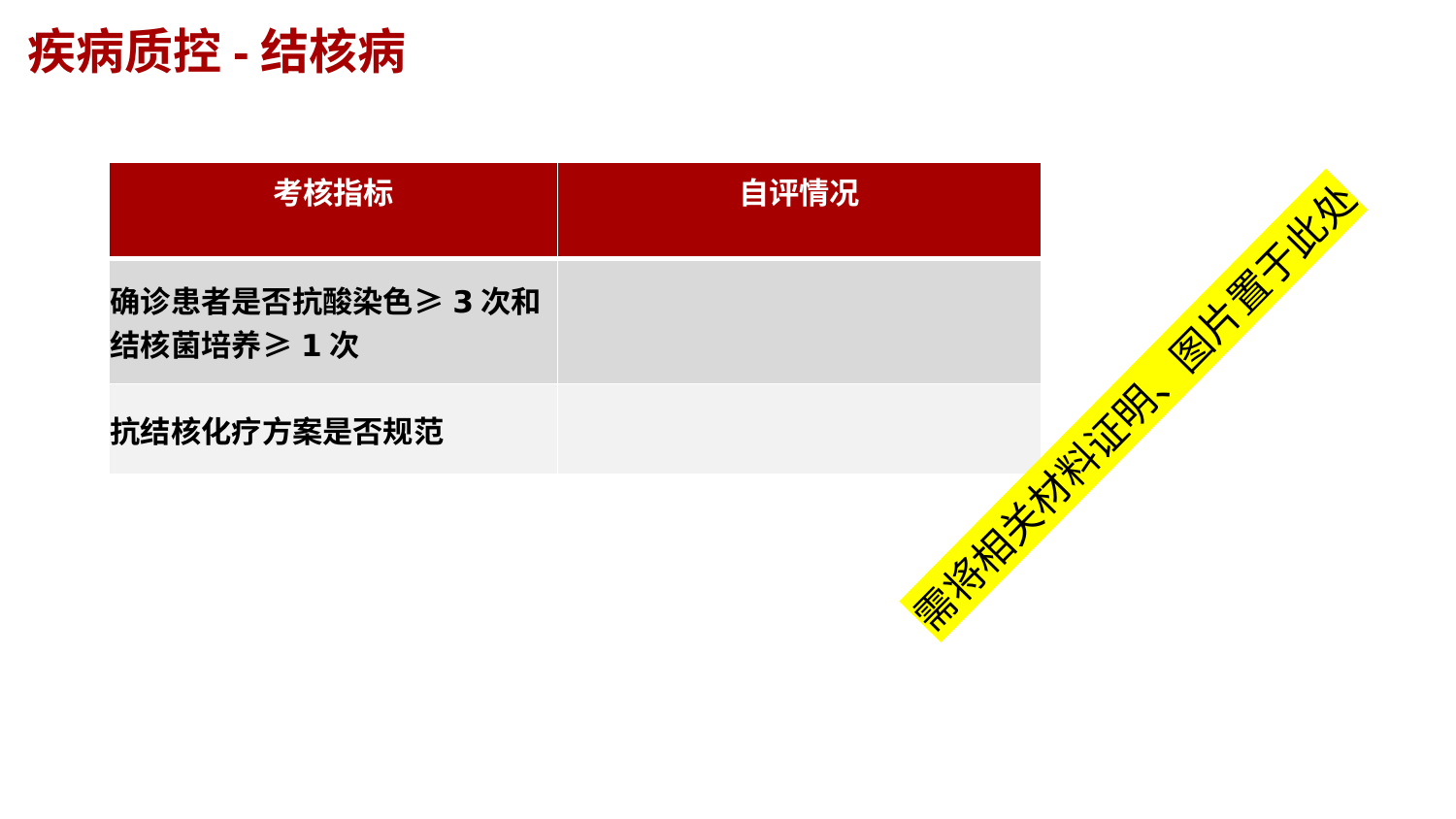

疾病质控-结核病
| 考核指标 | 自评情况 |
| --- | --- |
| 确诊患者是否抗酸染色≥3次和结核菌培养≥1次 |  |
| 抗结核化疗方案是否规范 |  |
需将相关材料证明、图片置于此处